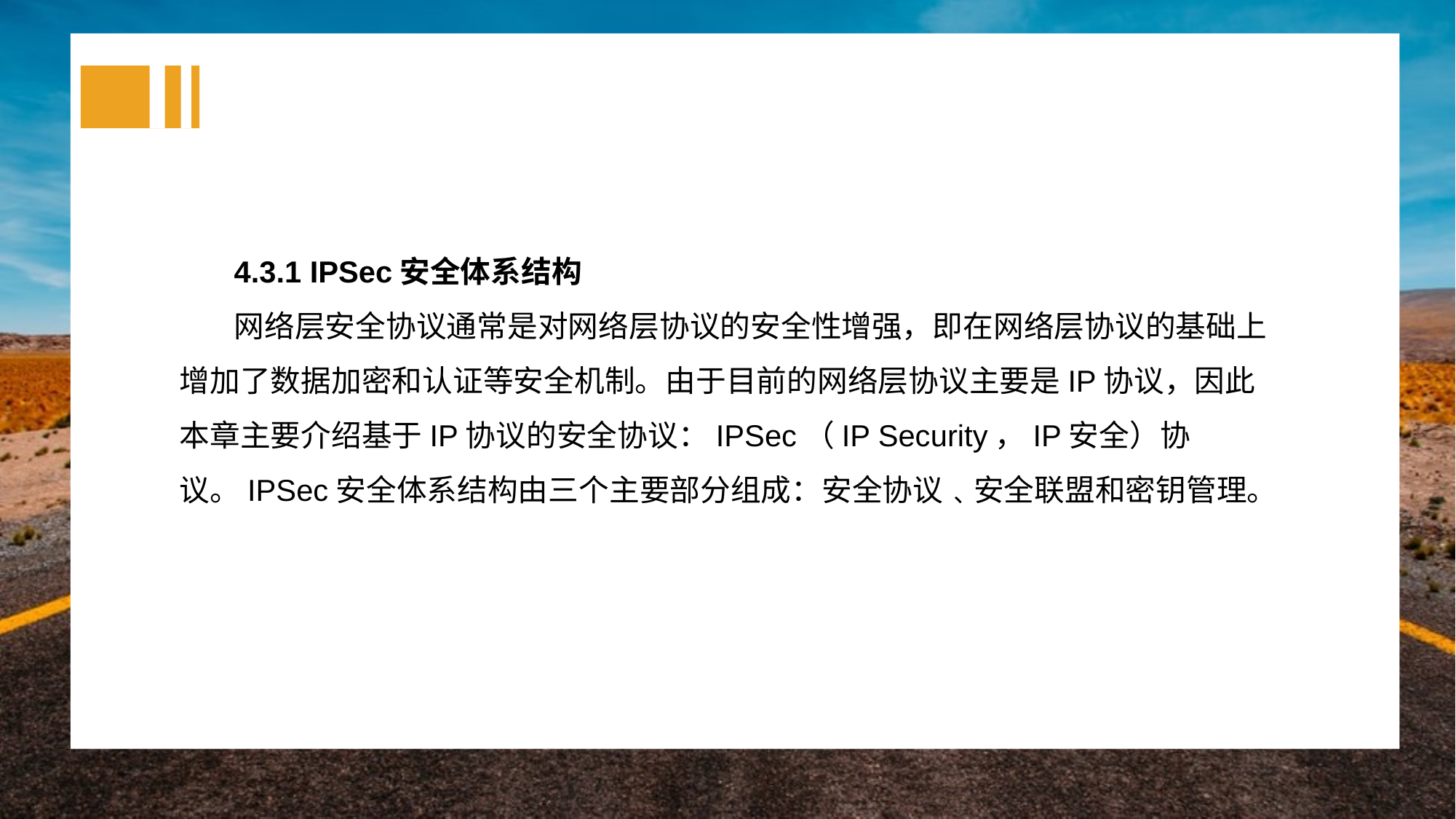

4.3.1 IPSec安全体系结构
网络层安全协议通常是对网络层协议的安全性增强，即在网络层协议的基础上增加了数据加密和认证等安全机制。由于目前的网络层协议主要是IP协议，因此本章主要介绍基于IP协议的安全协议：IPSec（IP Security，IP安全）协议。IPSec安全体系结构由三个主要部分组成：安全协议﹑安全联盟和密钥管理。